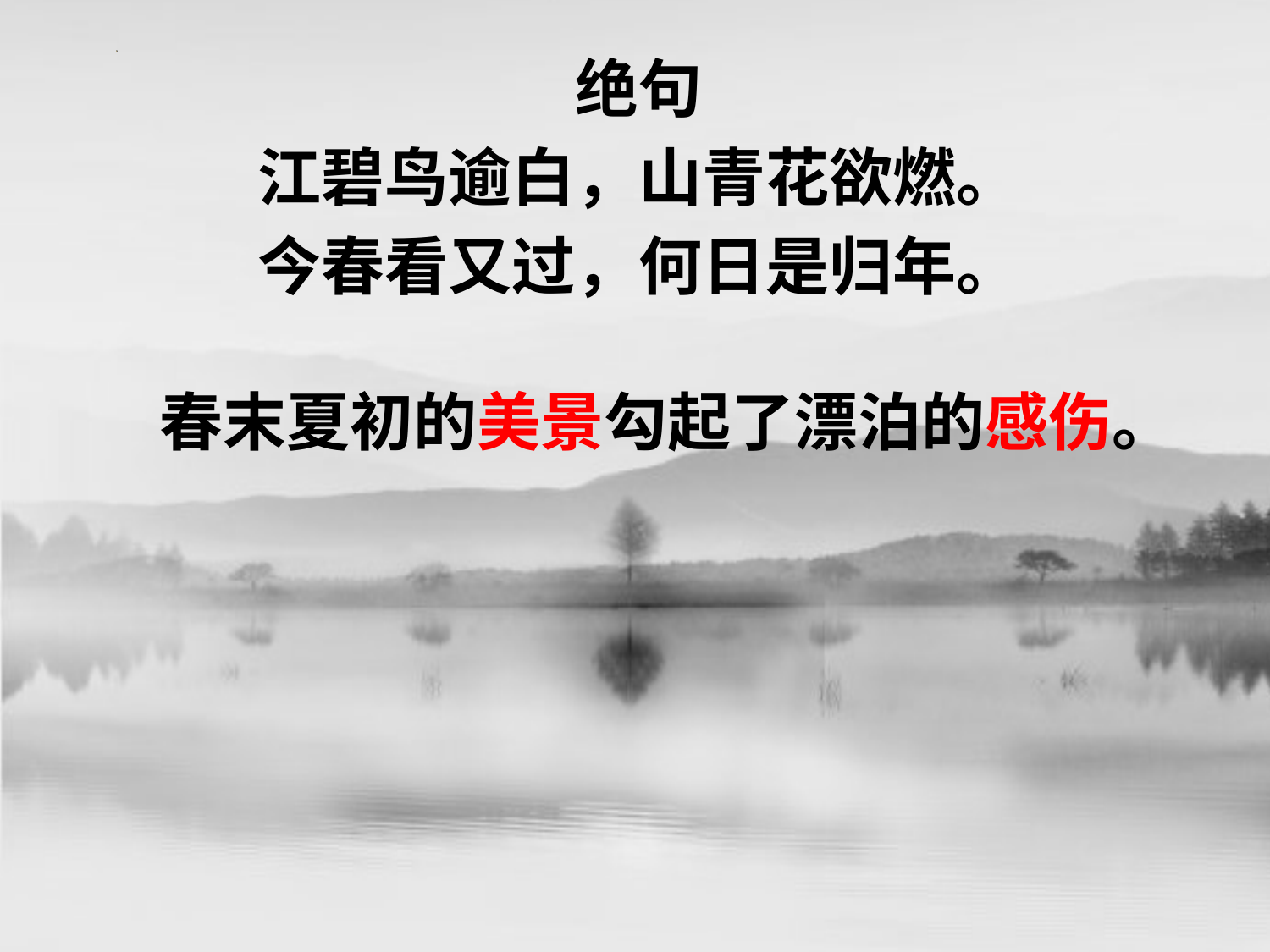

绝句
江碧鸟逾白，山青花欲燃。
今春看又过，何日是归年。
春末夏初的美景勾起了漂泊的感伤。